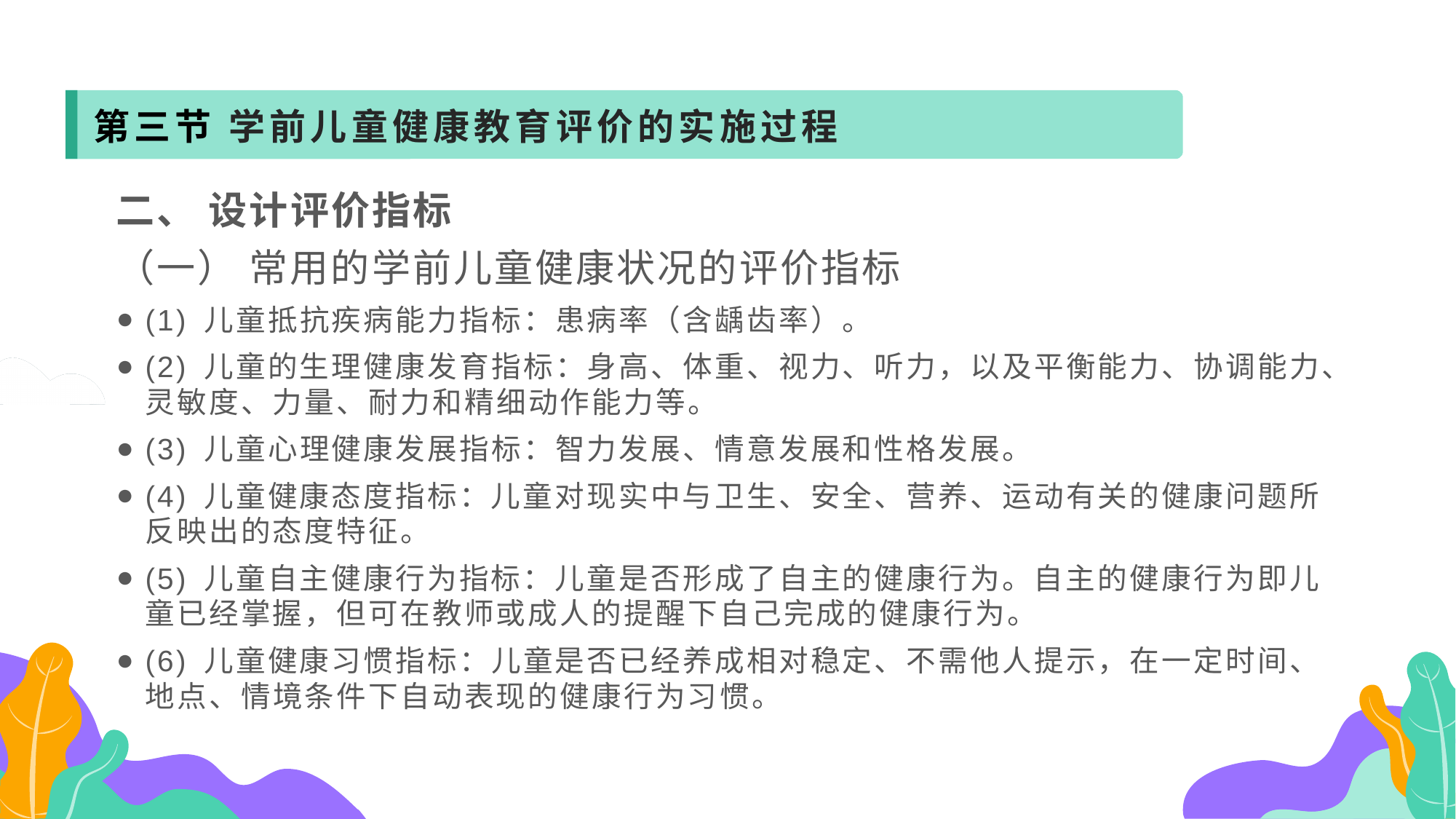

第三节 学前儿童健康教育评价的实施过程
二、 设计评价指标
（一） 常用的学前儿童健康状况的评价指标
(1) 儿童抵抗疾病能力指标：患病率（含龋齿率）。
(2) 儿童的生理健康发育指标：身高、体重、视力、听力，以及平衡能力、协调能力、灵敏度、力量、耐力和精细动作能力等。
(3) 儿童心理健康发展指标：智力发展、情意发展和性格发展。
(4) 儿童健康态度指标：儿童对现实中与卫生、安全、营养、运动有关的健康问题所反映出的态度特征。
(5) 儿童自主健康行为指标：儿童是否形成了自主的健康行为。自主的健康行为即儿童已经掌握，但可在教师或成人的提醒下自己完成的健康行为。
(6) 儿童健康习惯指标：儿童是否已经养成相对稳定、不需他人提示，在一定时间、地点、情境条件下自动表现的健康行为习惯。